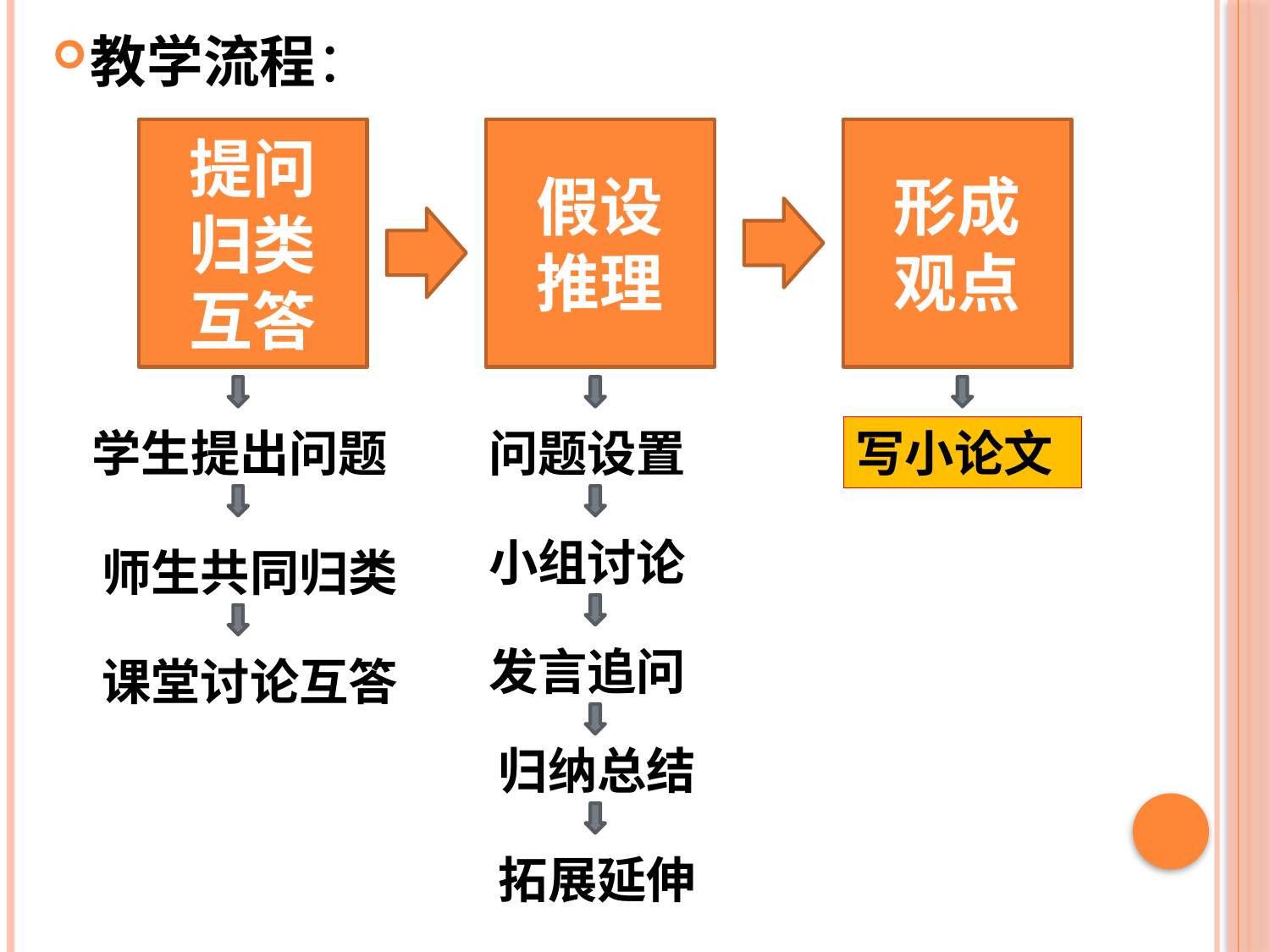

教学流程：

提问
归类
互答
假设
推理
形成
观点

学生提出问题
问题设置
写小论文

小组讨论
师生共同归类

发言追问
课堂讨论互答

归纳总结

拓展延伸